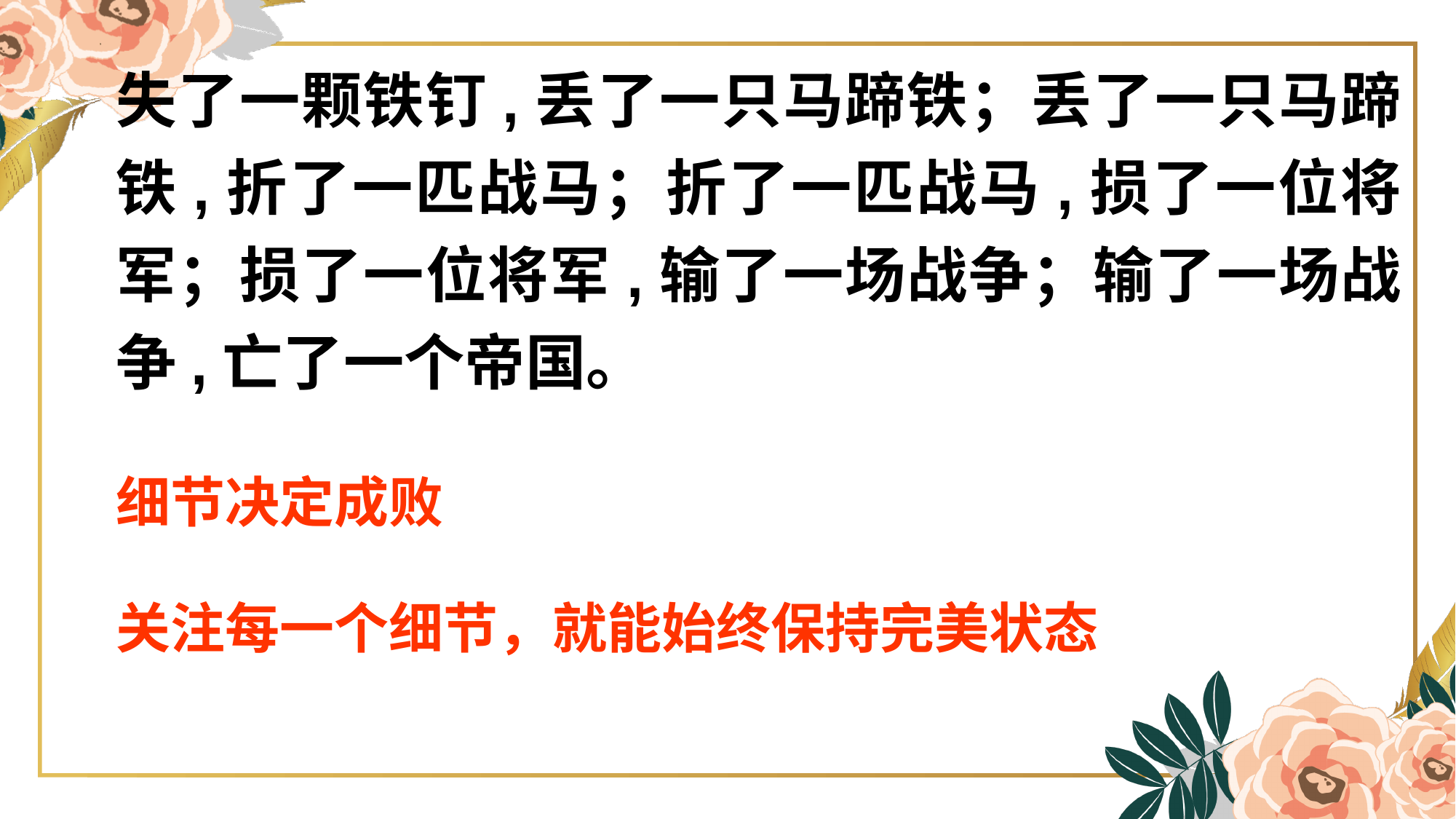

失了一颗铁钉,丢了一只马蹄铁；丢了一只马蹄铁,折了一匹战马；折了一匹战马,损了一位将军；损了一位将军,输了一场战争；输了一场战争,亡了一个帝国。

细节决定成败
关注每一个细节，就能始终保持完美状态